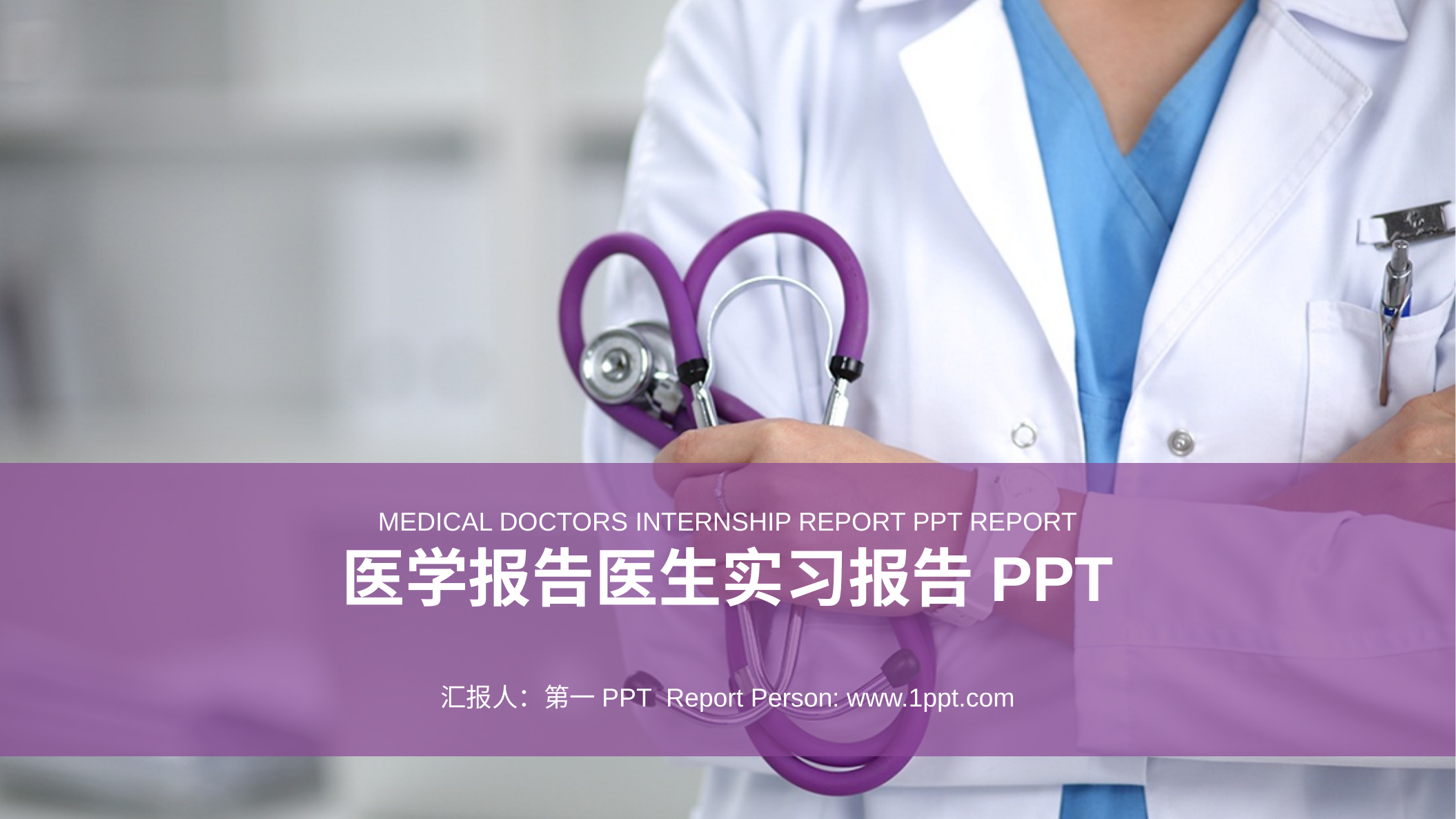

MEDICAL DOCTORS INTERNSHIP REPORT PPT REPORT
医学报告医生实习报告PPT
汇报人：第一PPT  Report Person: www.1ppt.com